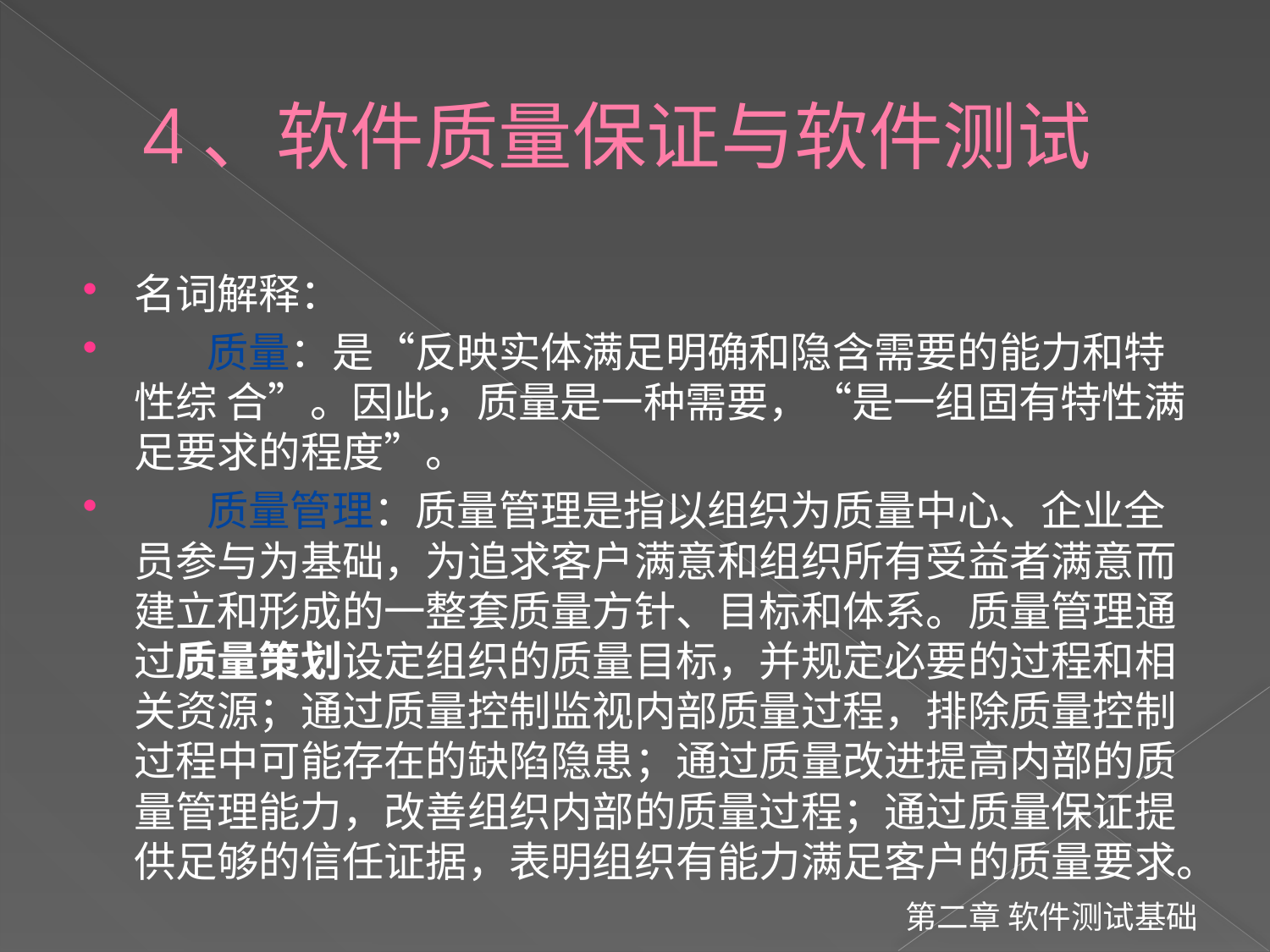

# 4、软件质量保证与软件测试
名词解释：
       质量：是“反映实体满足明确和隐含需要的能力和特性综 合”。因此，质量是一种需要，“是一组固有特性满足要求的程度”。
       质量管理：质量管理是指以组织为质量中心、企业全员参与为基础，为追求客户满意和组织所有受益者满意而建立和形成的一整套质量方针、目标和体系。质量管理通过质量策划设定组织的质量目标，并规定必要的过程和相关资源；通过质量控制监视内部质量过程，排除质量控制过程中可能存在的缺陷隐患；通过质量改进提高内部的质量管理能力，改善组织内部的质量过程；通过质量保证提供足够的信任证据，表明组织有能力满足客户的质量要求。